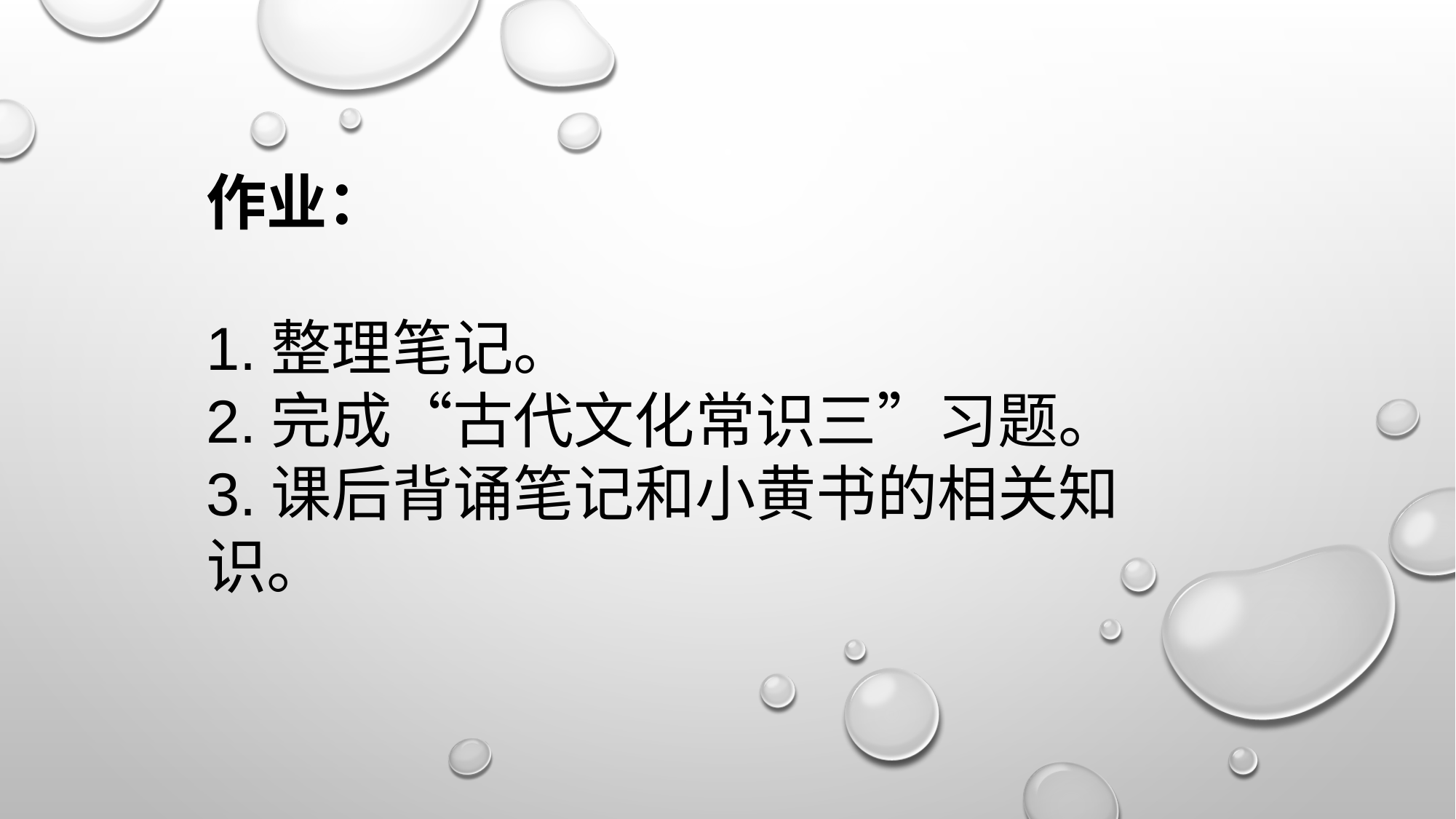

作业：

1.整理笔记。
2.完成“古代文化常识三”习题。
3.课后背诵笔记和小黄书的相关知识。